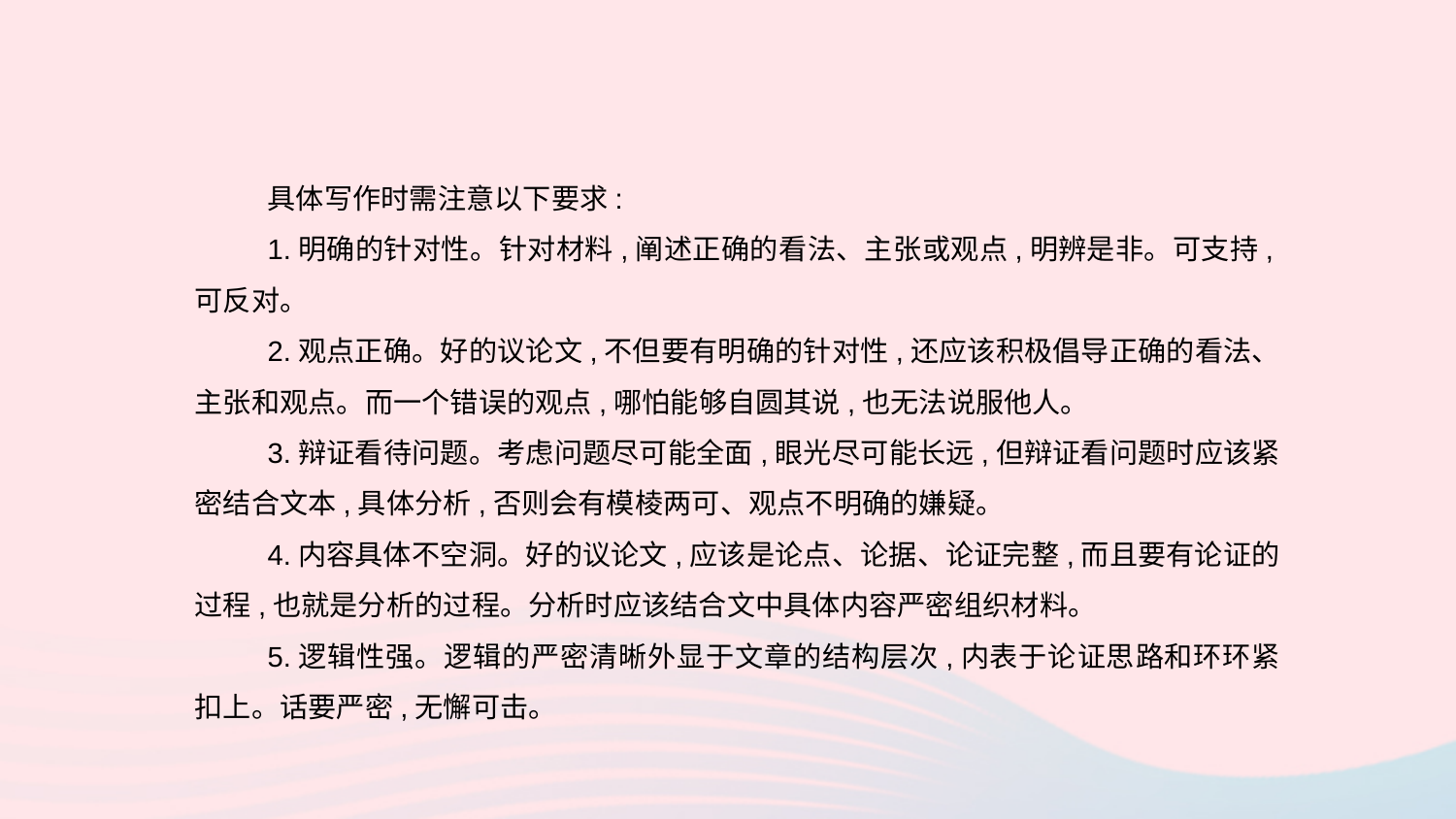

具体写作时需注意以下要求:
1.明确的针对性。针对材料,阐述正确的看法、主张或观点,明辨是非。可支持,可反对。
2.观点正确。好的议论文,不但要有明确的针对性,还应该积极倡导正确的看法、主张和观点。而一个错误的观点,哪怕能够自圆其说,也无法说服他人。
3.辩证看待问题。考虑问题尽可能全面,眼光尽可能长远,但辩证看问题时应该紧密结合文本,具体分析,否则会有模棱两可、观点不明确的嫌疑。
4.内容具体不空洞。好的议论文,应该是论点、论据、论证完整,而且要有论证的过程,也就是分析的过程。分析时应该结合文中具体内容严密组织材料。
5.逻辑性强。逻辑的严密清晰外显于文章的结构层次,内表于论证思路和环环紧扣上。话要严密,无懈可击。